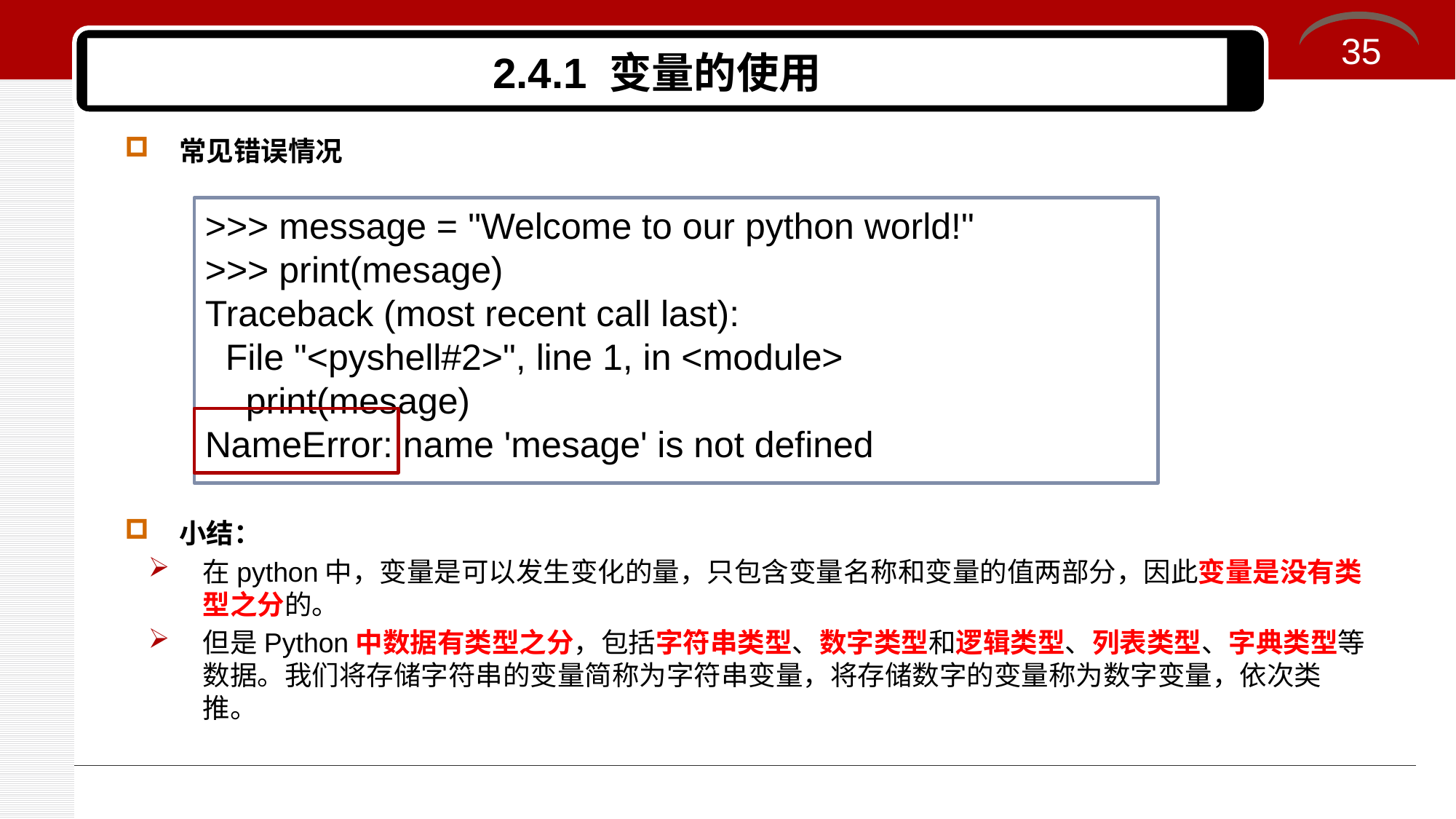

35
# 2.4.1 变量的使用
常见错误情况

小结：
在python中，变量是可以发生变化的量，只包含变量名称和变量的值两部分，因此变量是没有类型之分的。
但是Python中数据有类型之分，包括字符串类型、数字类型和逻辑类型、列表类型、字典类型等数据。我们将存储字符串的变量简称为字符串变量，将存储数字的变量称为数字变量，依次类推。

>>> message = "Welcome to our python world!"
>>> print(mesage)
Traceback (most recent call last):
  File "<pyshell#2>", line 1, in <module>
    print(mesage)
NameError: name 'mesage' is not defined